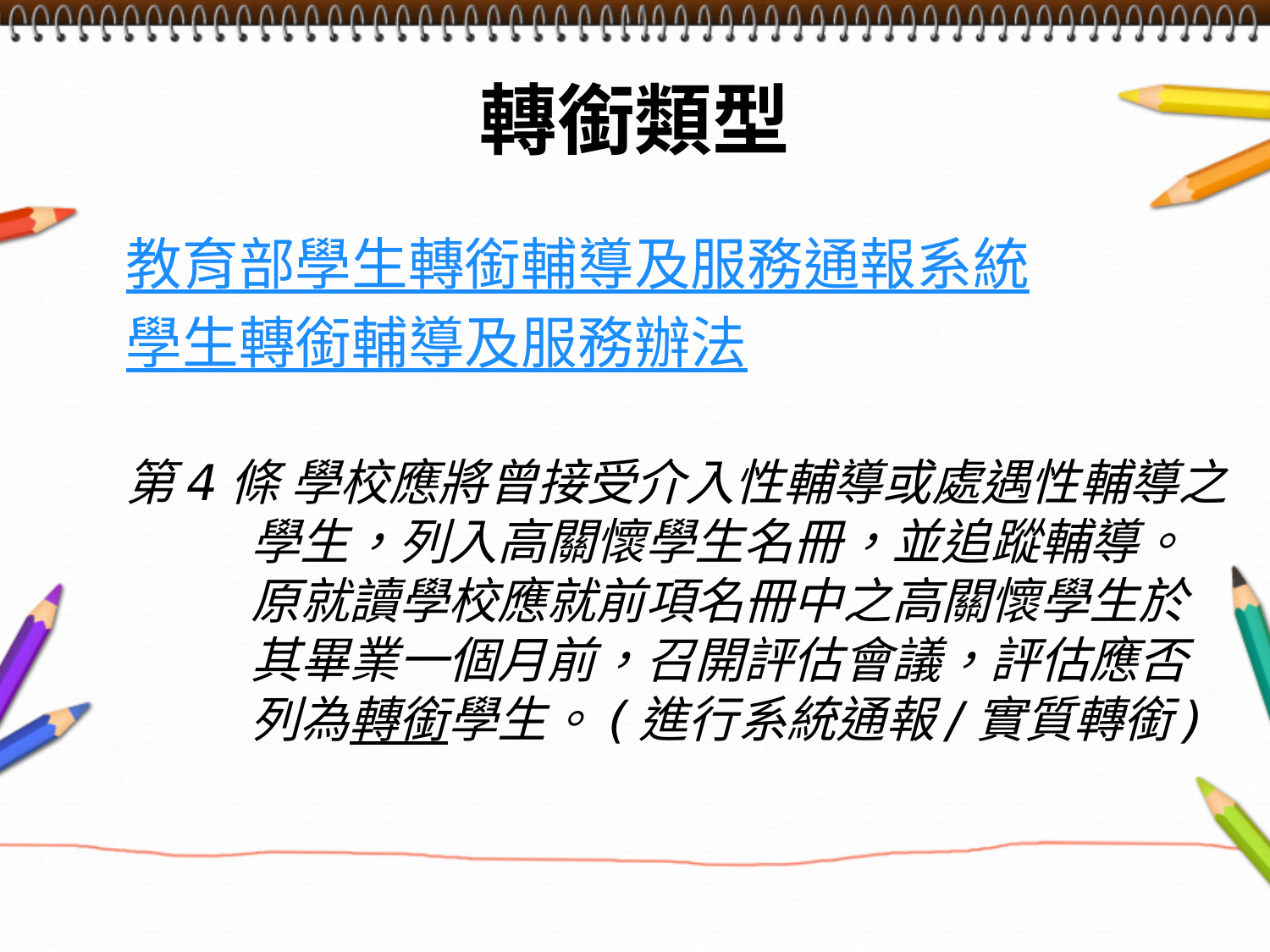

# 轉銜類型
教育部學生轉銜輔導及服務通報系統
學生轉銜輔導及服務辦法

第4條 學校應將曾接受介入性輔導或處遇性輔導之學生，列入高關懷學生名冊，並追蹤輔導。原就讀學校應就前項名冊中之高關懷學生於其畢業一個月前，召開評估會議，評估應否列為轉銜學生。(進行系統通報/實質轉銜)